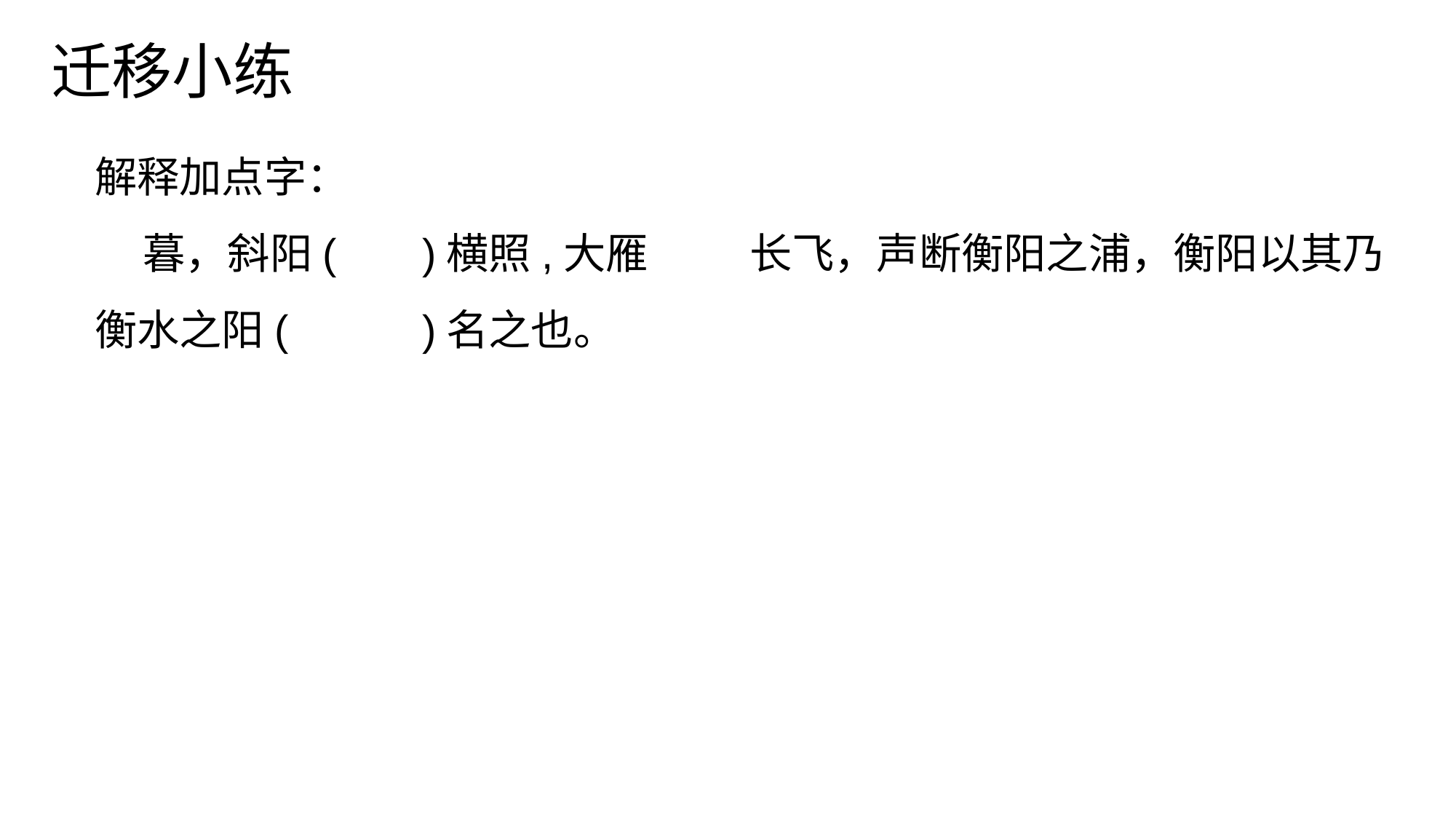

迁移小练
解释加点字：
    暮，斜阳(    	)横照,大雁	长飞，声断衡阳之浦，衡阳以其乃衡水之阳(    	)名之也。